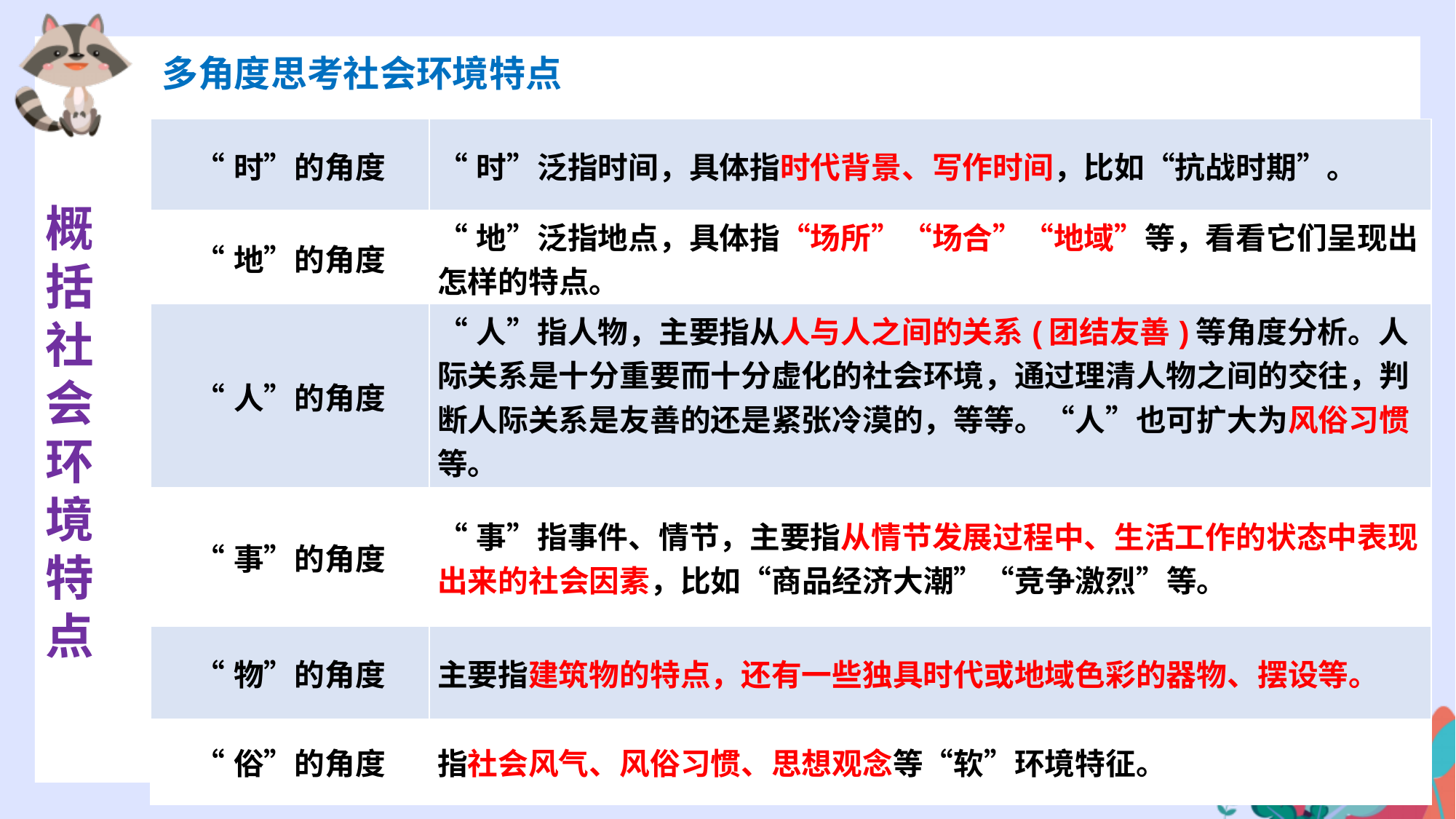

多角度思考社会环境特点

| “时”的角度 | “时”泛指时间，具体指时代背景、写作时间，比如“抗战时期”。 |
| --- | --- |
| “地”的角度 | “地”泛指地点，具体指“场所”“场合”“地域”等，看看它们呈现出怎样的特点。 |
| “人”的角度 | “人”指人物，主要指从人与人之间的关系(团结友善)等角度分析。人际关系是十分重要而十分虚化的社会环境，通过理清人物之间的交往，判断人际关系是友善的还是紧张冷漠的，等等。“人”也可扩大为风俗习惯等。 |
| “事”的角度 | “事”指事件、情节，主要指从情节发展过程中、生活工作的状态中表现出来的社会因素，比如“商品经济大潮”“竞争激烈”等。 |
| “物”的角度 | 主要指建筑物的特点，还有一些独具时代或地域色彩的器物、摆设等。 |
| “俗”的角度 | 指社会风气、风俗习惯、思想观念等“软”环境特征。 |
概括社会环境特点